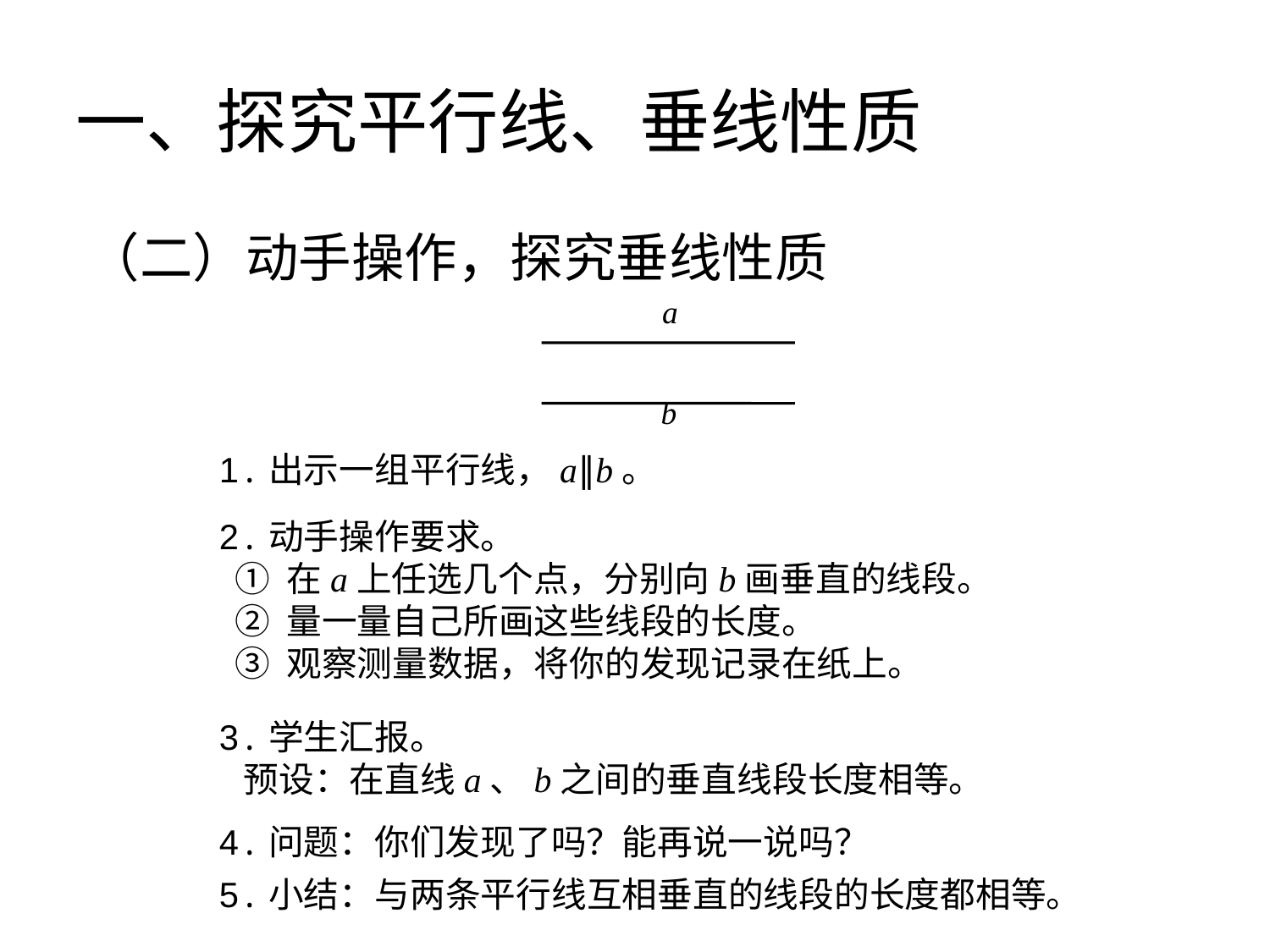

一、探究平行线、垂线性质
（二）动手操作，探究垂线性质
a

b

1.出示一组平行线，a∥b。
2.动手操作要求。
  ① 在a上任选几个点，分别向b画垂直的线段。
  ② 量一量自己所画这些线段的长度。
  ③ 观察测量数据，将你的发现记录在纸上。
绿色圃中小学教育网http://www.lspjy.com
绿色圃中小学教育网http://www.lspjy.com
3.学生汇报。
  预设：在直线a、b之间的垂直线段长度相等。
绿色圃中小学教育网http://www.lspjy.com
4.问题：你们发现了吗？能再说一说吗？
5.小结：与两条平行线互相垂直的线段的长度都相等。